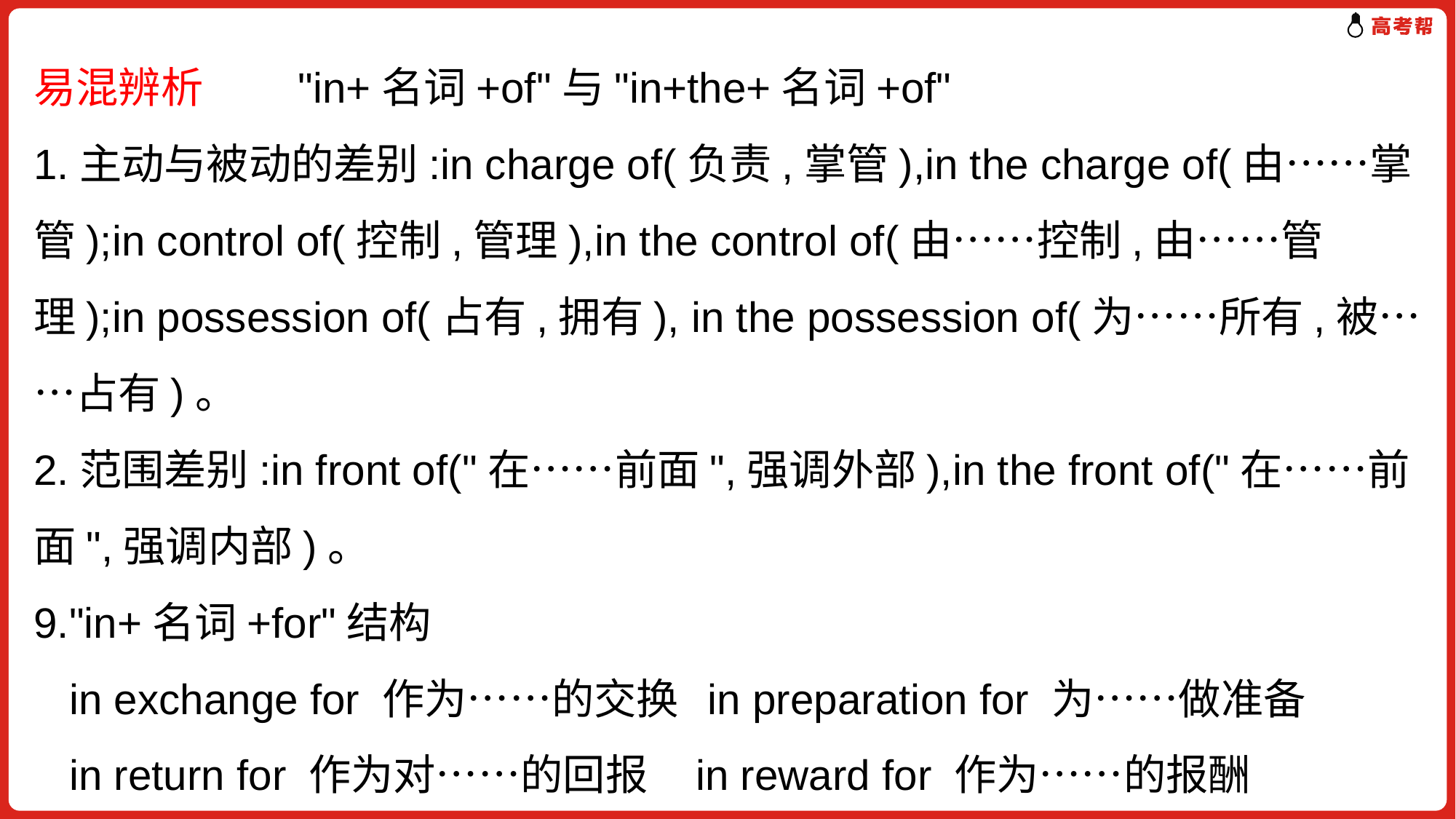

易混辨析　　"in+名词+of"与"in+the+名词+of"
1.主动与被动的差别:in charge of(负责,掌管),in the charge of(由……掌
管);in control of(控制,管理),in the control of(由……控制,由……管理);in possession of(占有,拥有), in the possession of(为……所有,被……占有)。
2.范围差别:in front of("在……前面",强调外部),in the front of("在……前面",强调内部)。
9."in+名词+for"结构
   in exchange for 作为……的交换  in preparation for 为……做准备
   in return for 作为对……的回报    in reward for 作为……的报酬